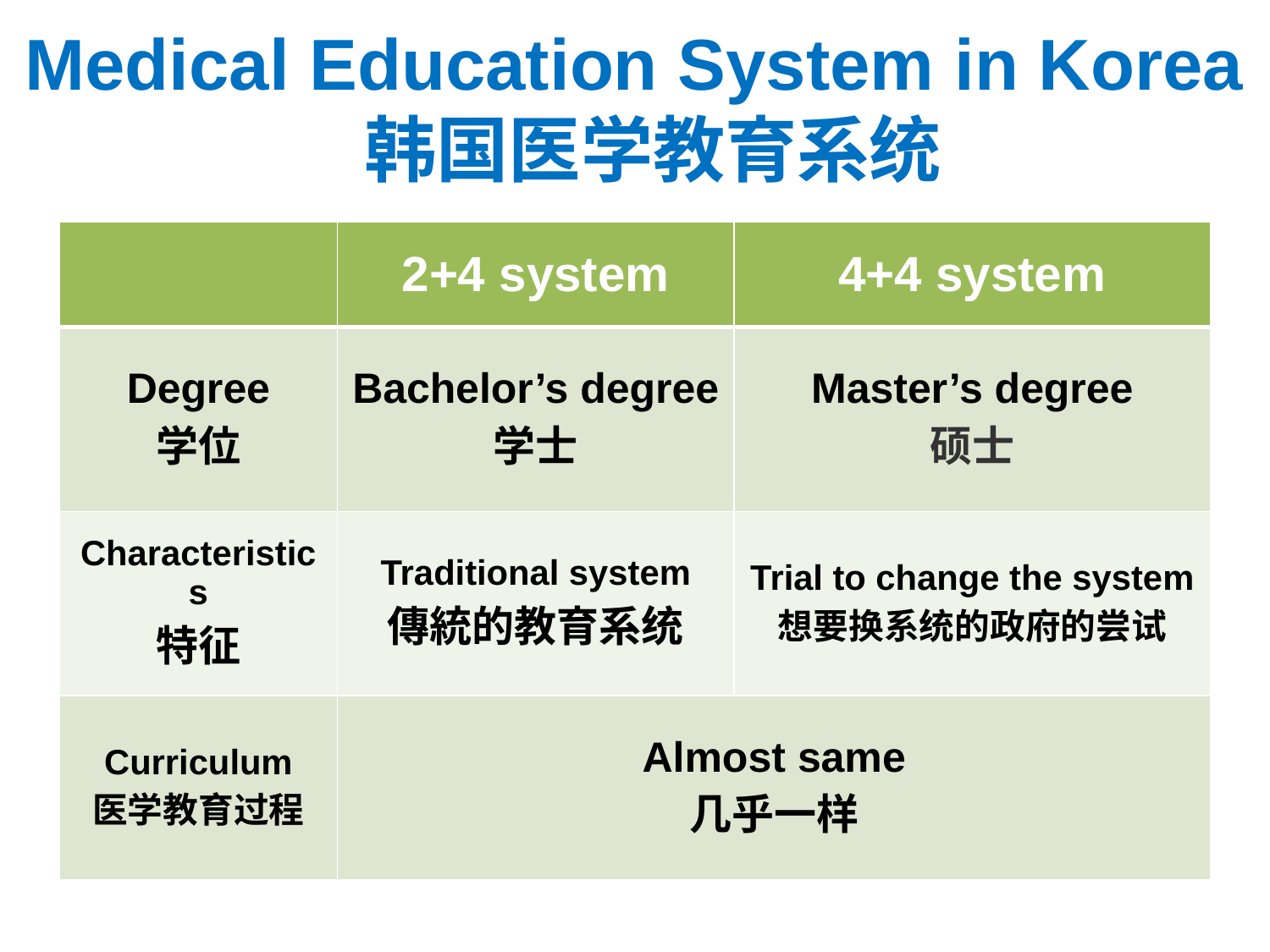

# Medical Education System in Korea 韩国医学教育系统
|  | 2+4 system | 4+4 system |
| --- | --- | --- |
| Degree 学位 | Bachelor’s degree 学士 | Master’s degree 硕士 |
| Characteristics 特征 | Traditional system 傳統的教育系统 | Trial to change the system 想要换系统的政府的尝试 |
| Curriculum 医学教育过程 | Almost same 几乎一样 |  |